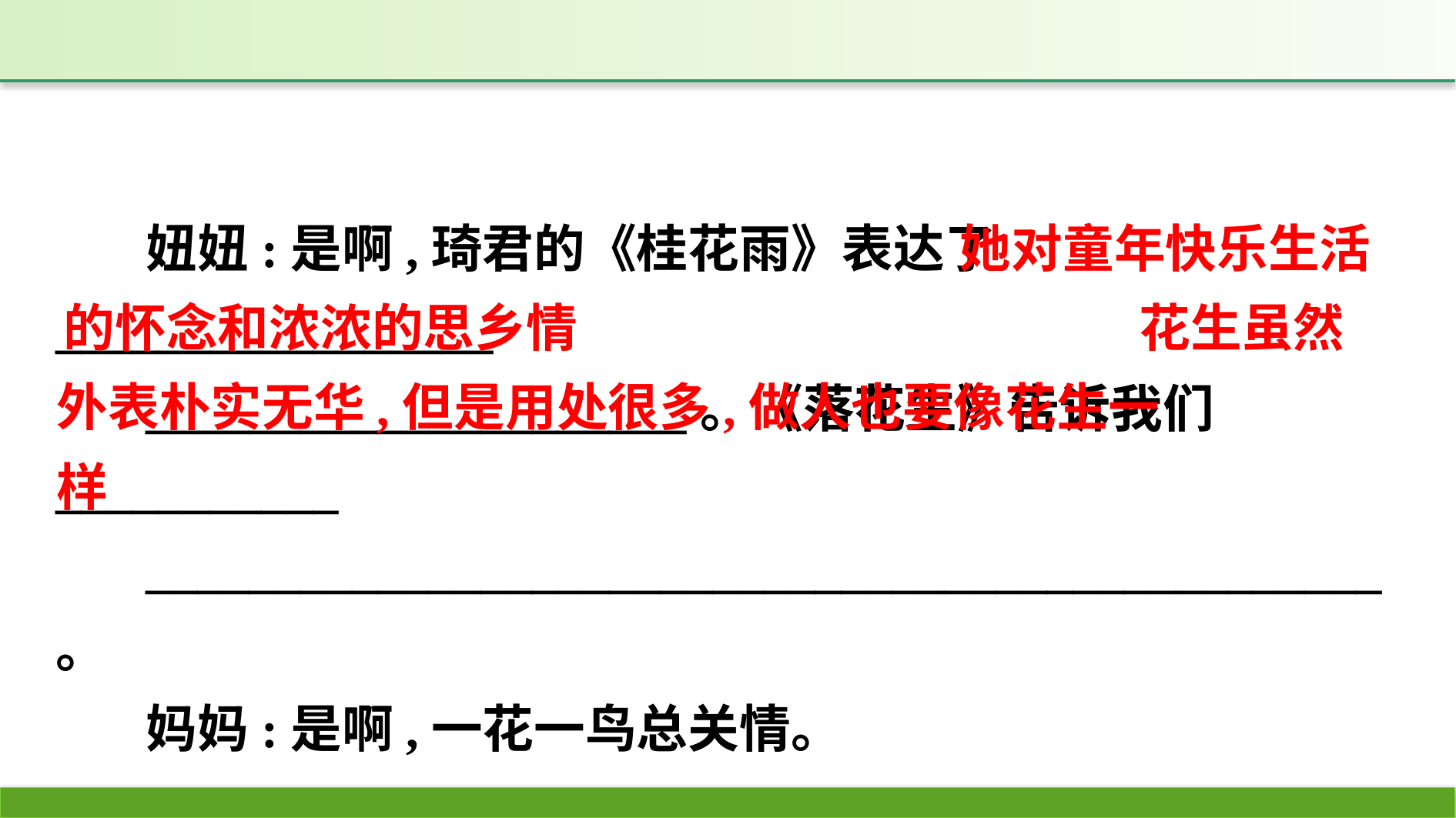

她对童年快乐生活
妞妞:是啊,琦君的《桂花雨》表达了_________________
_____________________。《落花生》告诉我们___________
________________________________________________。
妈妈:是啊,一花一鸟总关情。
花生虽然
的怀念和浓浓的思乡情
外表朴实无华,但是用处很多,做人也要像花生一样